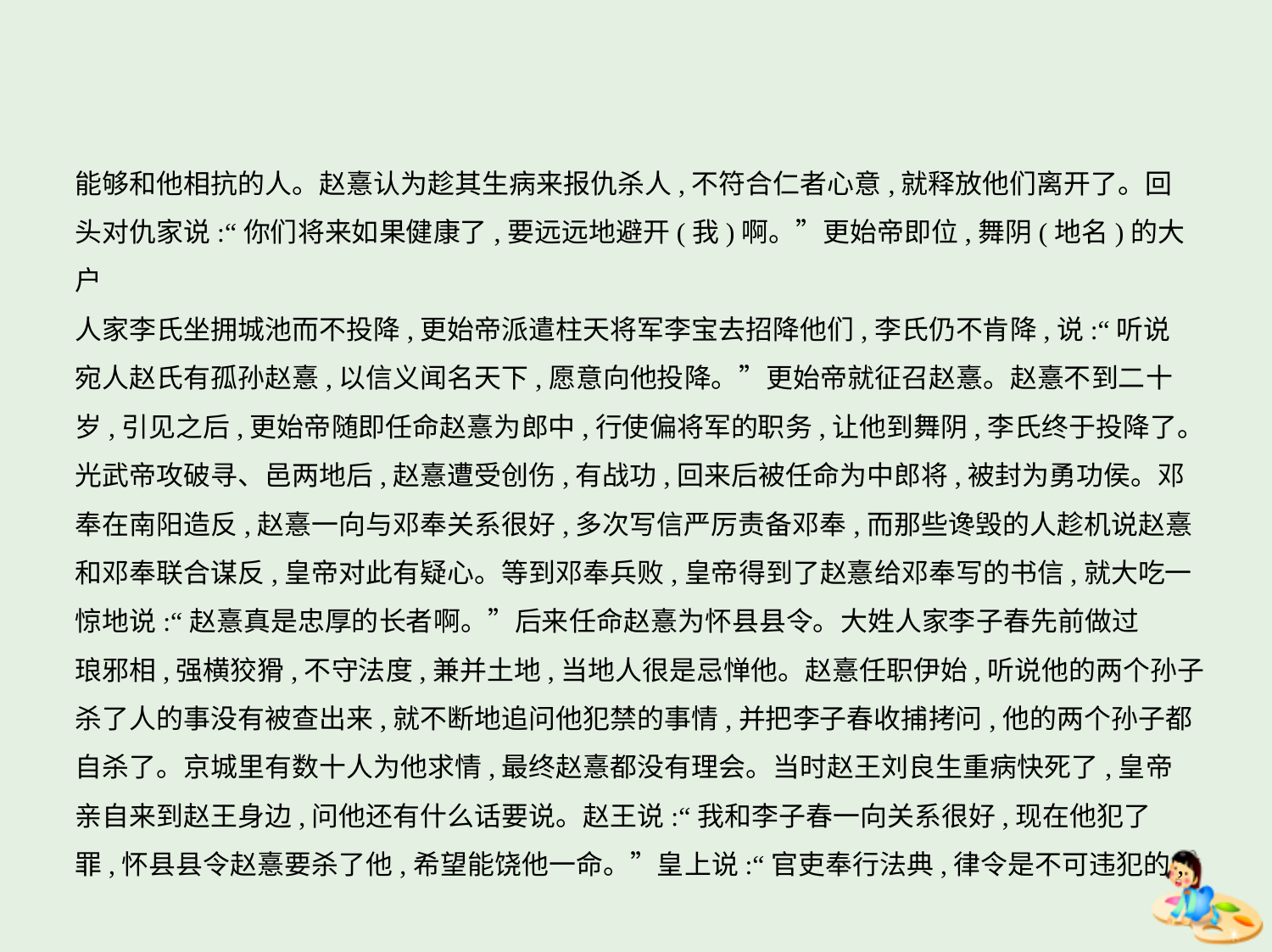

能够和他相抗的人。赵憙认为趁其生病来报仇杀人,不符合仁者心意,就释放他们离开了。回
头对仇家说:“你们将来如果健康了,要远远地避开(我)啊。”更始帝即位,舞阴(地名)的大户
人家李氏坐拥城池而不投降,更始帝派遣柱天将军李宝去招降他们,李氏仍不肯降,说:“听说
宛人赵氏有孤孙赵憙,以信义闻名天下,愿意向他投降。”更始帝就征召赵憙。赵憙不到二十
岁,引见之后,更始帝随即任命赵憙为郎中,行使偏将军的职务,让他到舞阴,李氏终于投降了。
光武帝攻破寻、邑两地后,赵憙遭受创伤,有战功,回来后被任命为中郎将,被封为勇功侯。邓
奉在南阳造反,赵憙一向与邓奉关系很好,多次写信严厉责备邓奉,而那些谗毁的人趁机说赵憙
和邓奉联合谋反,皇帝对此有疑心。等到邓奉兵败,皇帝得到了赵憙给邓奉写的书信,就大吃一
惊地说:“赵憙真是忠厚的长者啊。”后来任命赵憙为怀县县令。大姓人家李子春先前做过
琅邪相,强横狡猾,不守法度,兼并土地,当地人很是忌惮他。赵憙任职伊始,听说他的两个孙子
杀了人的事没有被查出来,就不断地追问他犯禁的事情,并把李子春收捕拷问,他的两个孙子都
自杀了。京城里有数十人为他求情,最终赵憙都没有理会。当时赵王刘良生重病快死了,皇帝
亲自来到赵王身边,问他还有什么话要说。赵王说:“我和李子春一向关系很好,现在他犯了
罪,怀县县令赵憙要杀了他,希望能饶他一命。”皇上说:“官吏奉行法典,律令是不可违犯的,